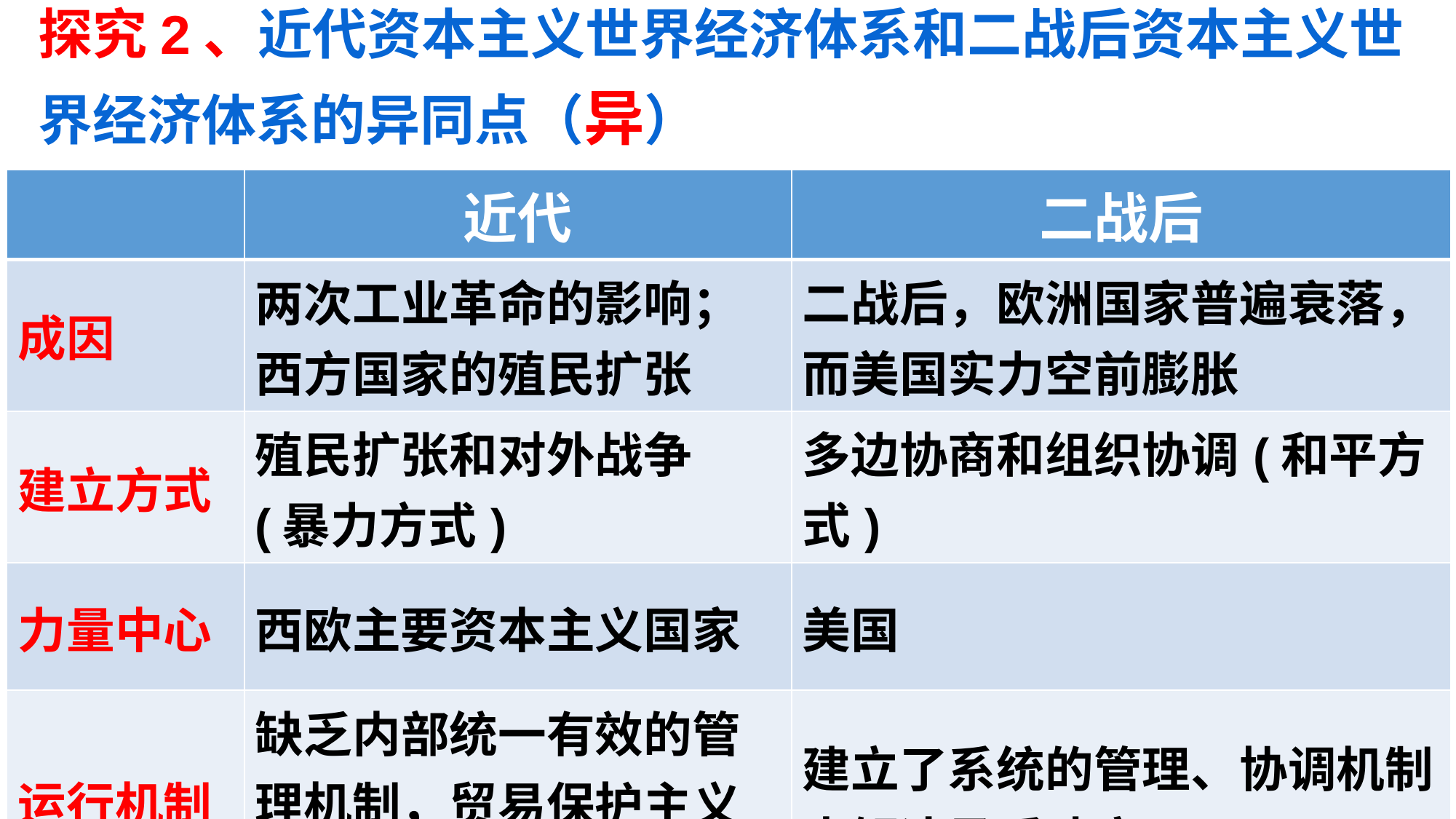

探究2、近代资本主义世界经济体系和二战后资本主义世界经济体系的异同点（异）
|  | 近代 | 二战后 |
| --- | --- | --- |
| 成因 | 两次工业革命的影响； 西方国家的殖民扩张 | 二战后，欧洲国家普遍衰落，而美国实力空前膨胀 |
| 建立方式 | 殖民扩张和对外战争(暴力方式) | 多边协商和组织协调(和平方式) |
| 力量中心 | 西欧主要资本主义国家 | 美国 |
| 运行机制 | 缺乏内部统一有效的管理机制，贸易保护主义盛行 | 建立了系统的管理、协调机制来解决矛盾冲突 |